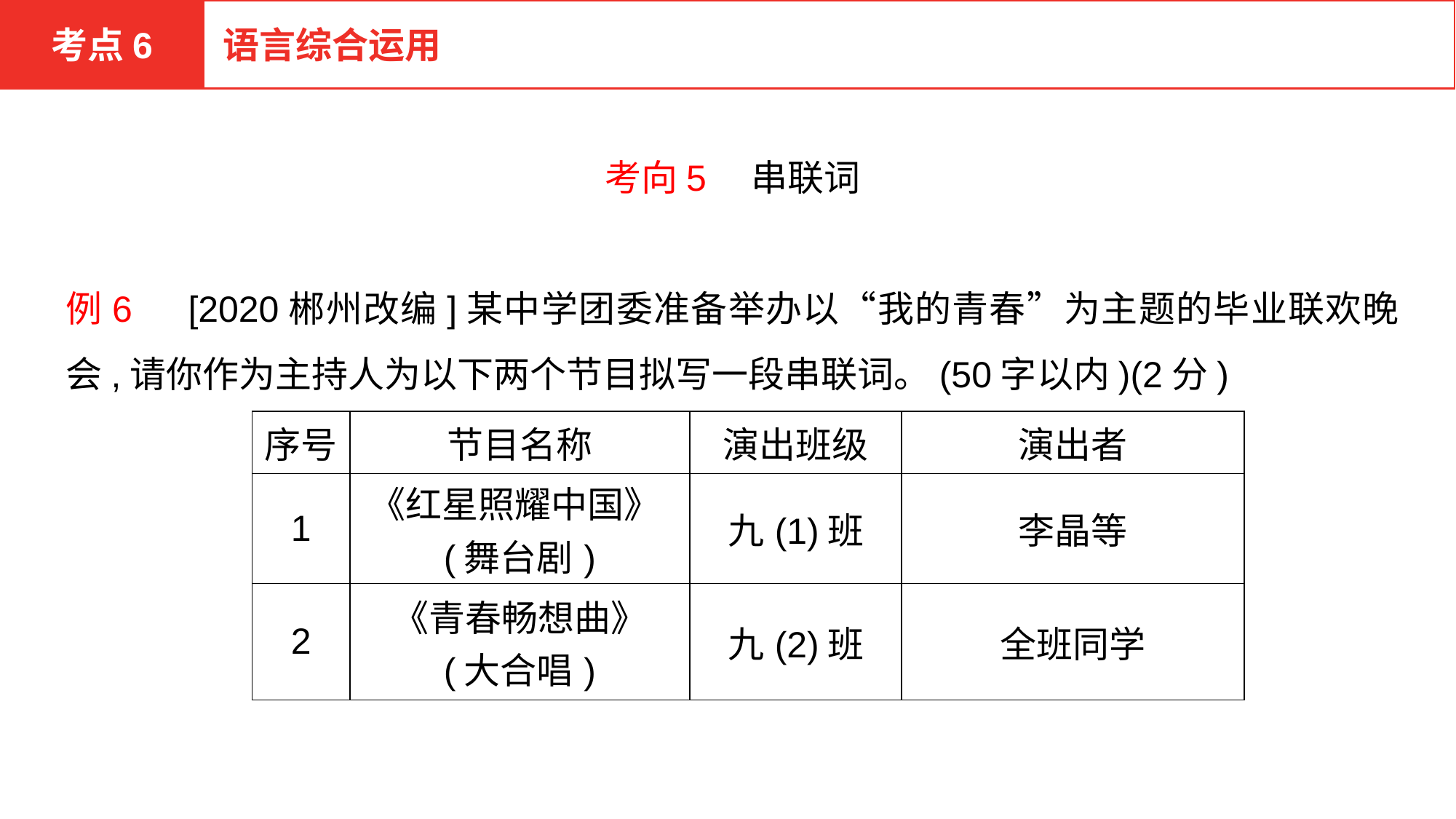

考点6
语言综合运用
考向5　串联词

例6　[2020郴州改编]某中学团委准备举办以“我的青春”为主题的毕业联欢晚会,请你作为主持人为以下两个节目拟写一段串联词。(50字以内)(2分)
| 序号 | 节目名称 | 演出班级 | 演出者 |
| --- | --- | --- | --- |
| 1 | 《红星照耀中国》(舞台剧) | 九(1)班 | 李晶等 |
| 2 | 《青春畅想曲》 (大合唱) | 九(2)班 | 全班同学 |